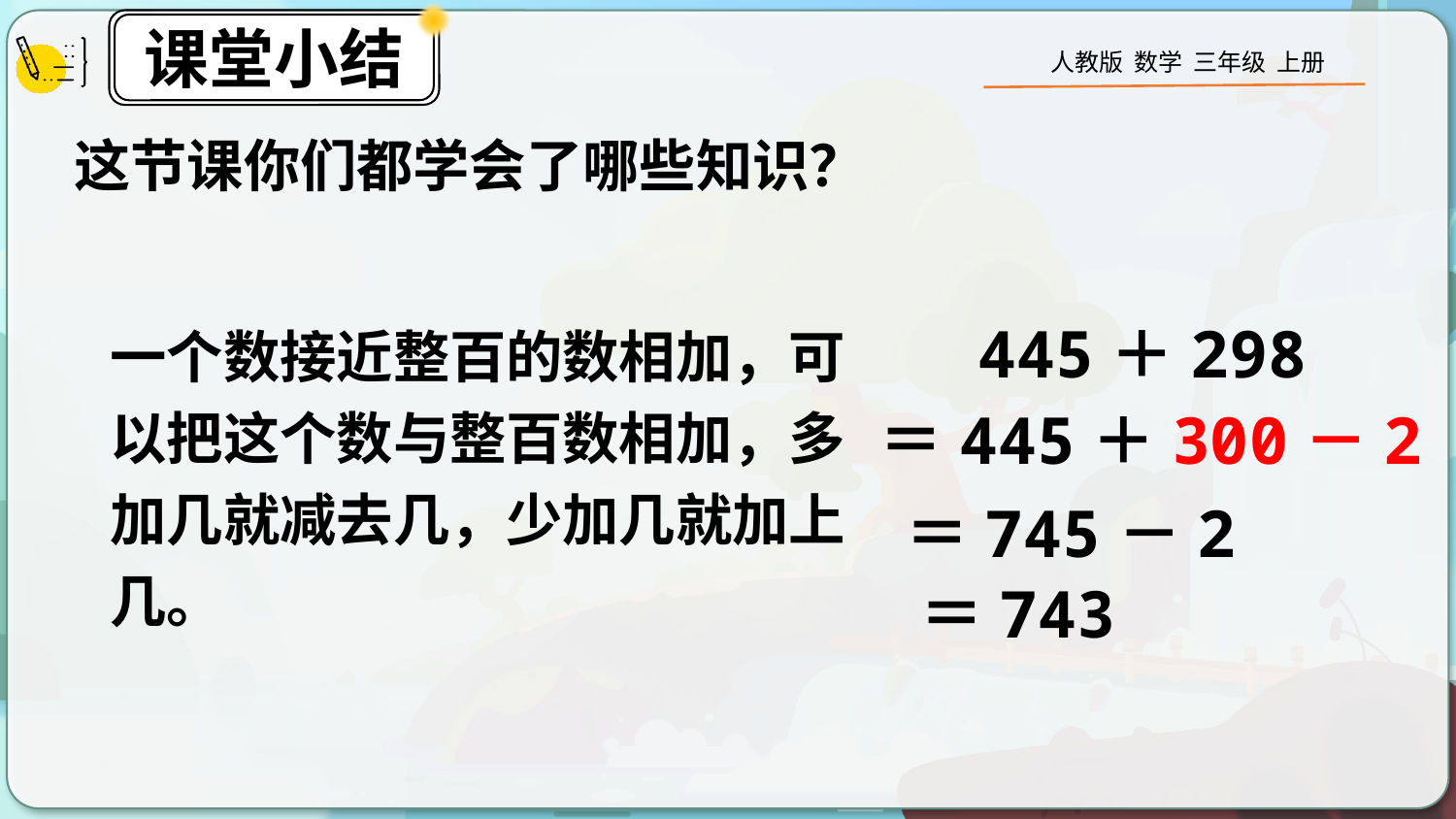

这节课你们都学会了哪些知识？
 445＋298
一个数接近整百的数相加，可以把这个数与整百数相加，多加几就减去几，少加几就加上几。
＝445＋300－2
＝745－2
＝743